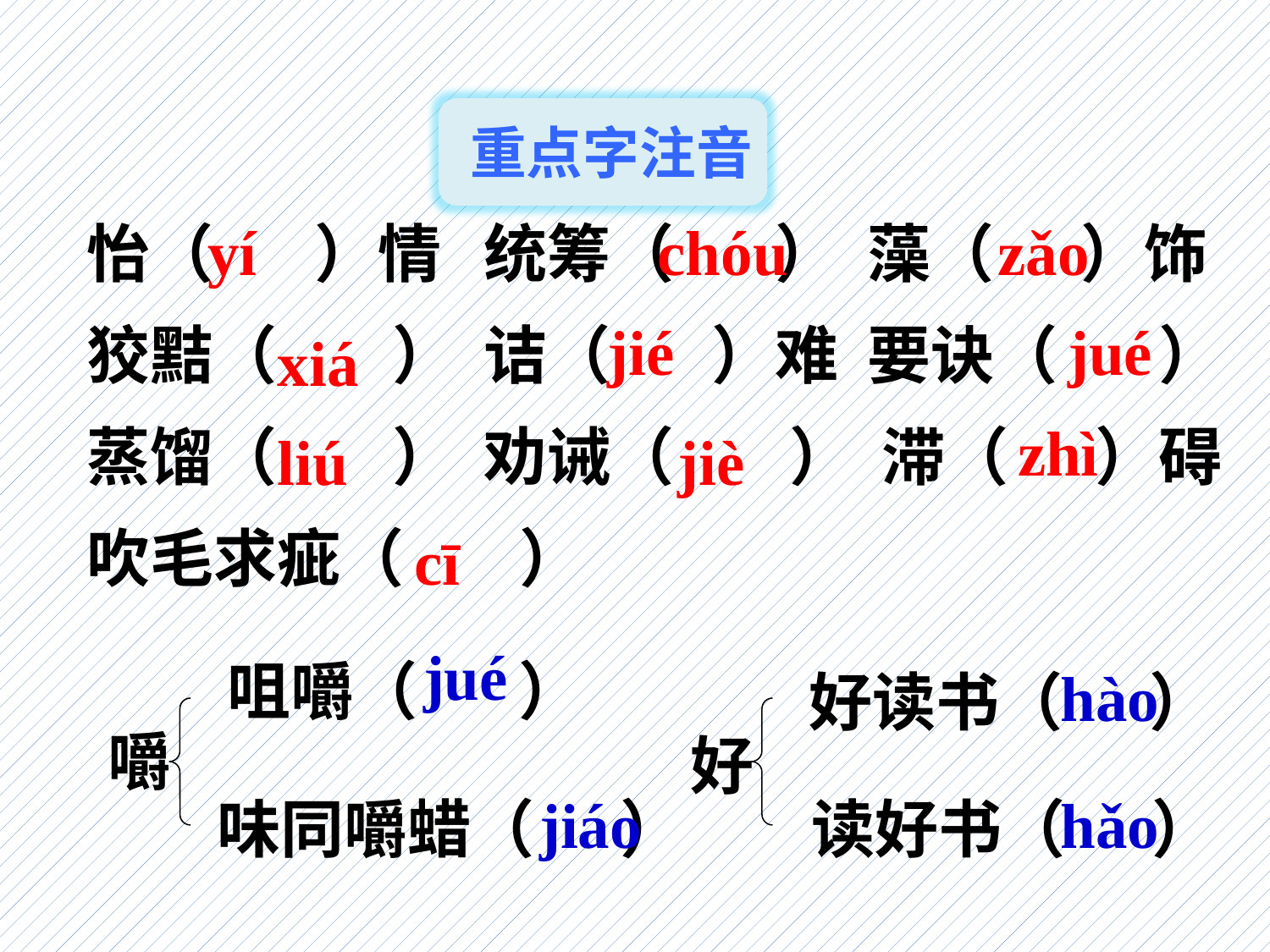

重点字注音

怡（       ）情   统筹（       ）  藻（      ）饰

狡黠（        ）  诘（       ）难  要诀（       ）

蒸馏（        ）  劝诫（        ）  滞（      ）碍

吹毛求疵（        ）
yí
chóu
zǎo
jié
jué
xiá
zhì
liú
jiè
cī
jué
咀嚼（       ）
hào
好读书（      ）

嚼
好
jiáo
hǎo
味同嚼蜡（      ）
读好书（      ）